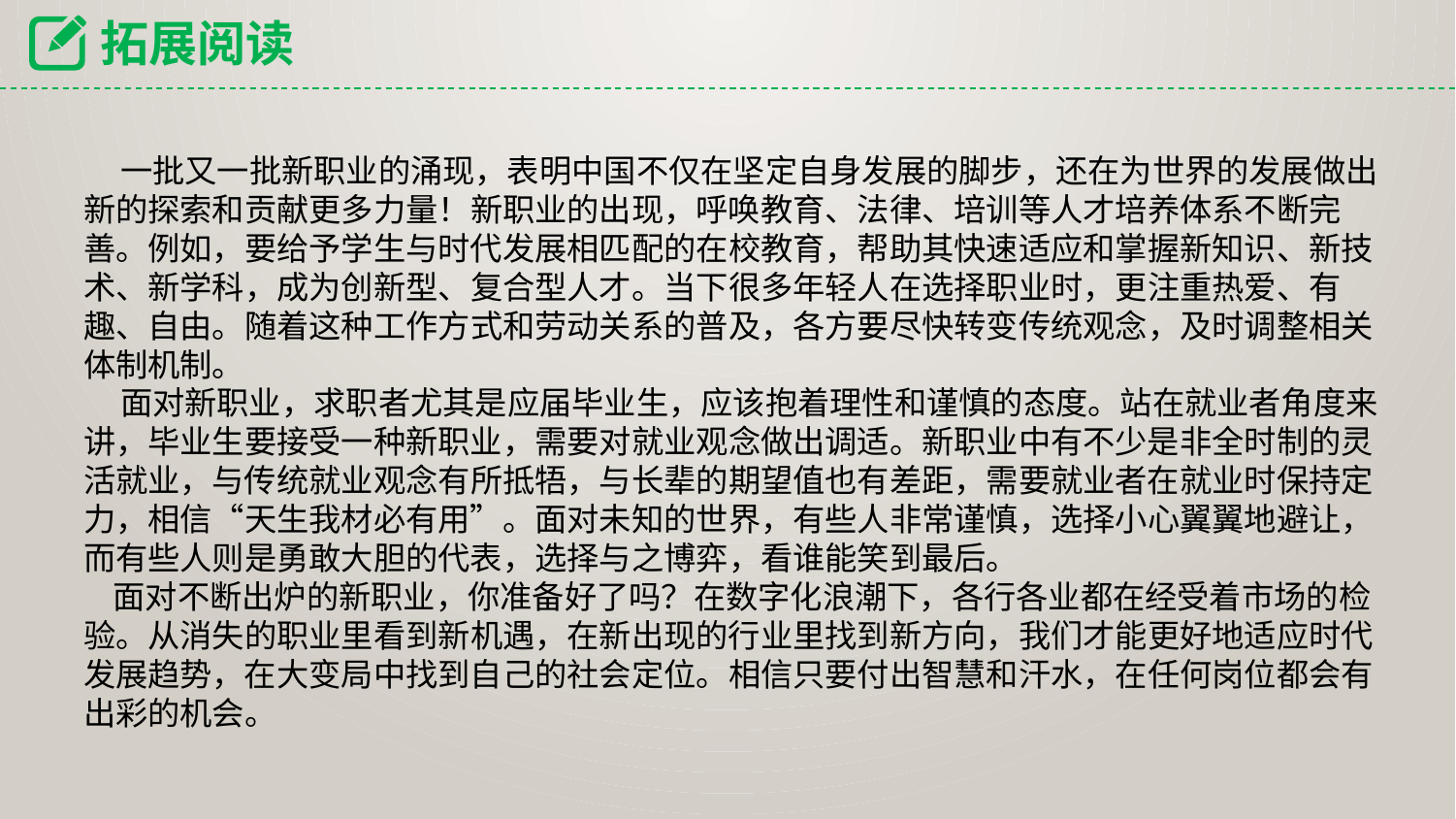

拓展阅读

    一批又一批新职业的涌现，表明中国不仅在坚定自身发展的脚步，还在为世界的发展做出新的探索和贡献更多力量！新职业的出现，呼唤教育、法律、培训等人才培养体系不断完善。例如，要给予学生与时代发展相匹配的在校教育，帮助其快速适应和掌握新知识、新技术、新学科，成为创新型、复合型人才。当下很多年轻人在选择职业时，更注重热爱、有趣、自由。随着这种工作方式和劳动关系的普及，各方要尽快转变传统观念，及时调整相关体制机制。
    面对新职业，求职者尤其是应届毕业生，应该抱着理性和谨慎的态度。站在就业者角度来讲，毕业生要接受一种新职业，需要对就业观念做出调适。新职业中有不少是非全时制的灵活就业，与传统就业观念有所抵牾，与长辈的期望值也有差距，需要就业者在就业时保持定力，相信“天生我材必有用”。面对未知的世界，有些人非常谨慎，选择小心翼翼地避让，而有些人则是勇敢大胆的代表，选择与之博弈，看谁能笑到最后。
   面对不断出炉的新职业，你准备好了吗？在数字化浪潮下，各行各业都在经受着市场的检验。从消失的职业里看到新机遇，在新出现的行业里找到新方向，我们才能更好地适应时代发展趋势，在大变局中找到自己的社会定位。相信只要付出智慧和汗水，在任何岗位都会有出彩的机会。
81